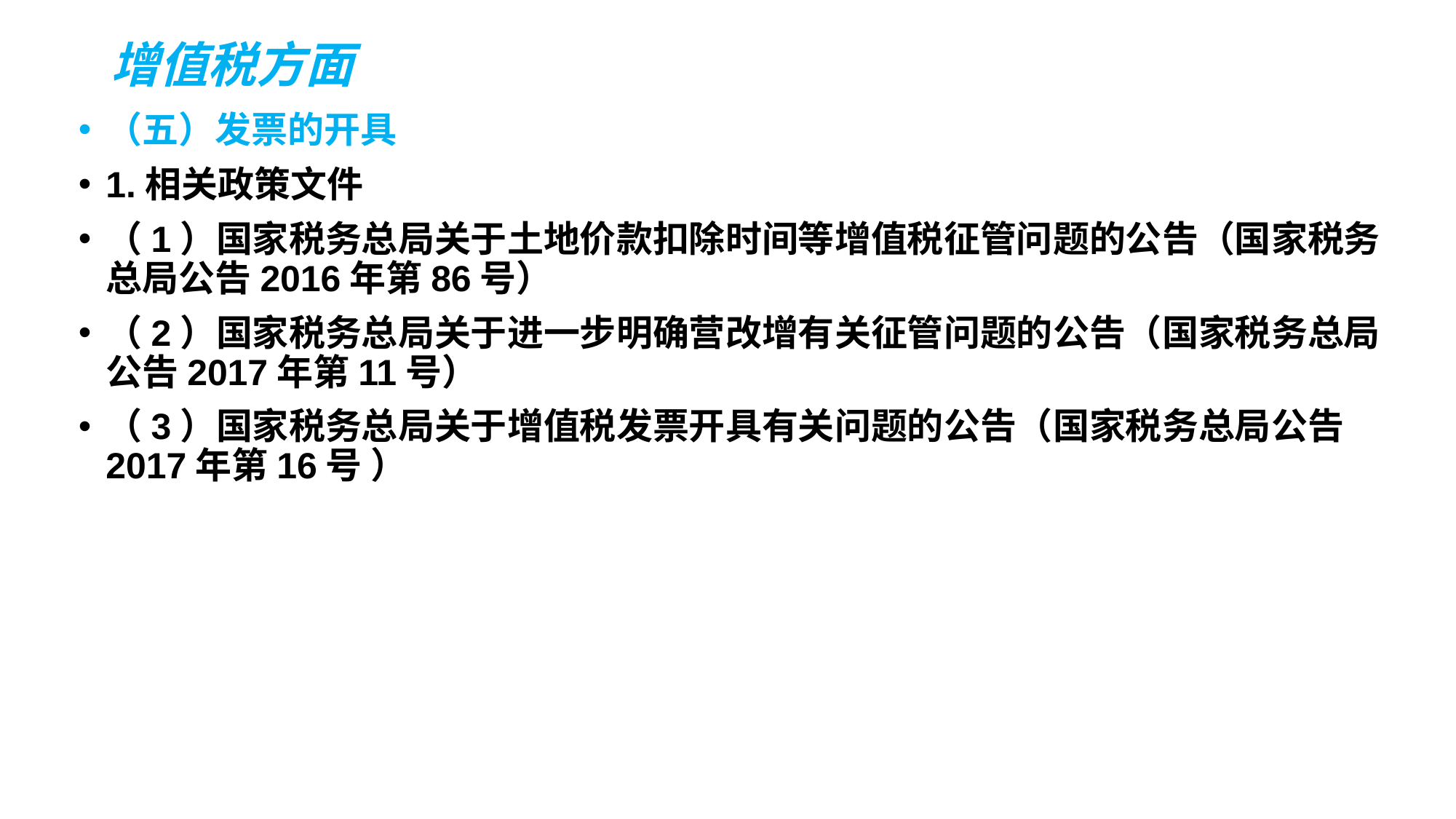

# 增值税方面
（五）发票的开具
1.相关政策文件
（1）国家税务总局关于土地价款扣除时间等增值税征管问题的公告（国家税务总局公告2016年第86号）
（2）国家税务总局关于进一步明确营改增有关征管问题的公告（国家税务总局公告2017年第11号）
（3）国家税务总局关于增值税发票开具有关问题的公告（国家税务总局公告2017年第16号 ）